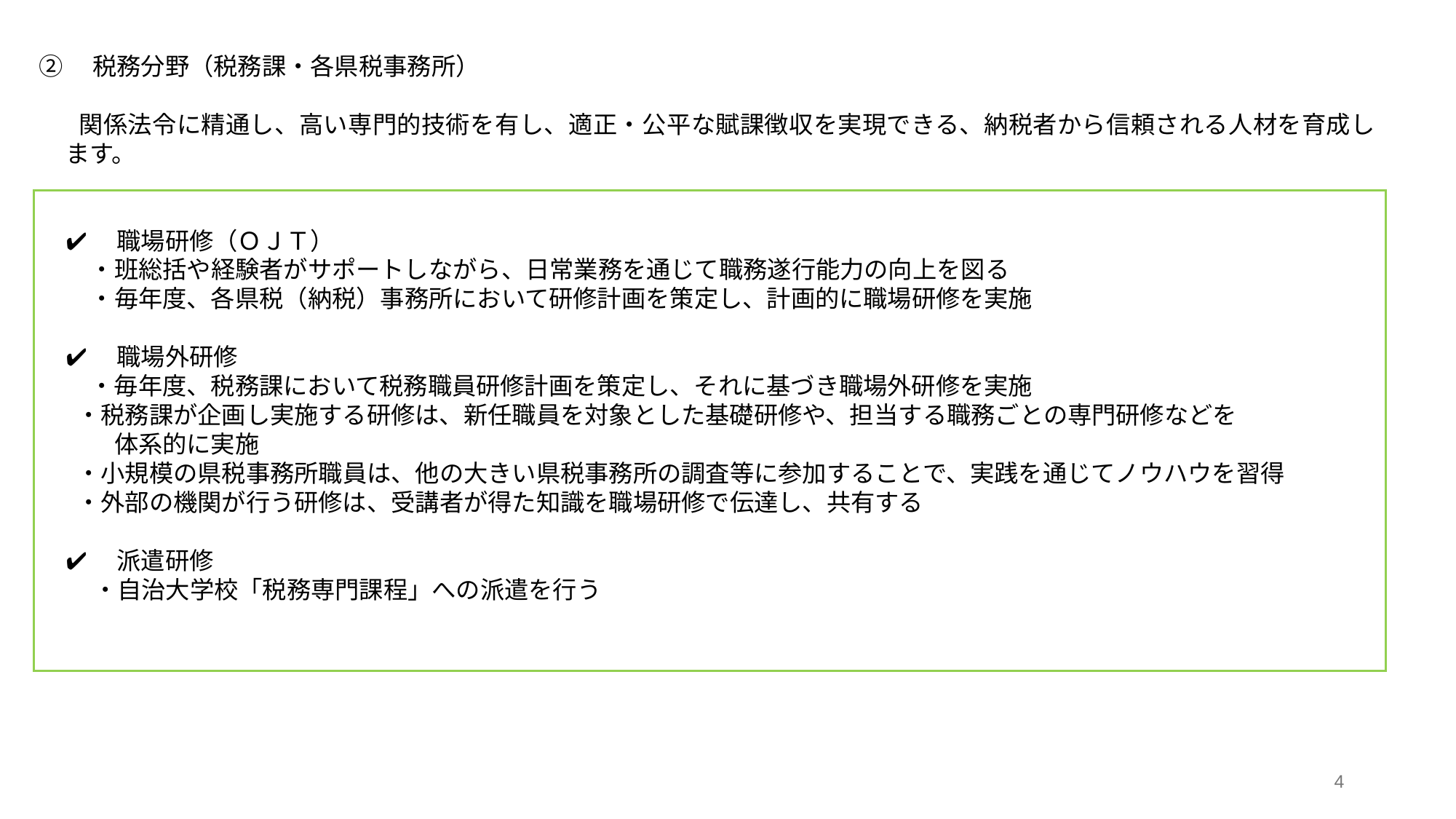

②　税務分野（税務課・各県税事務所）

　関係法令に精通し、高い専門的技術を有し、適正・公平な賦課徴収を実現できる、納税者から信頼される人材を育成します。

✔　職場研修（ＯＪＴ）
　・班総括や経験者がサポートしながら、日常業務を通じて職務遂行能力の向上を図る
　・毎年度、各県税（納税）事務所において研修計画を策定し、計画的に職場研修を実施

✔　職場外研修
 　・毎年度、税務課において税務職員研修計画を策定し、それに基づき職場外研修を実施
   ・税務課が企画し実施する研修は、新任職員を対象とした基礎研修や、担当する職務ごとの専門研修などを
　　体系的に実施
   ・小規模の県税事務所職員は、他の大きい県税事務所の調査等に参加することで、実践を通じてノウハウを習得
   ・外部の機関が行う研修は、受講者が得た知識を職場研修で伝達し、共有する

✔　派遣研修
・自治大学校「税務専門課程」への派遣を行う

4